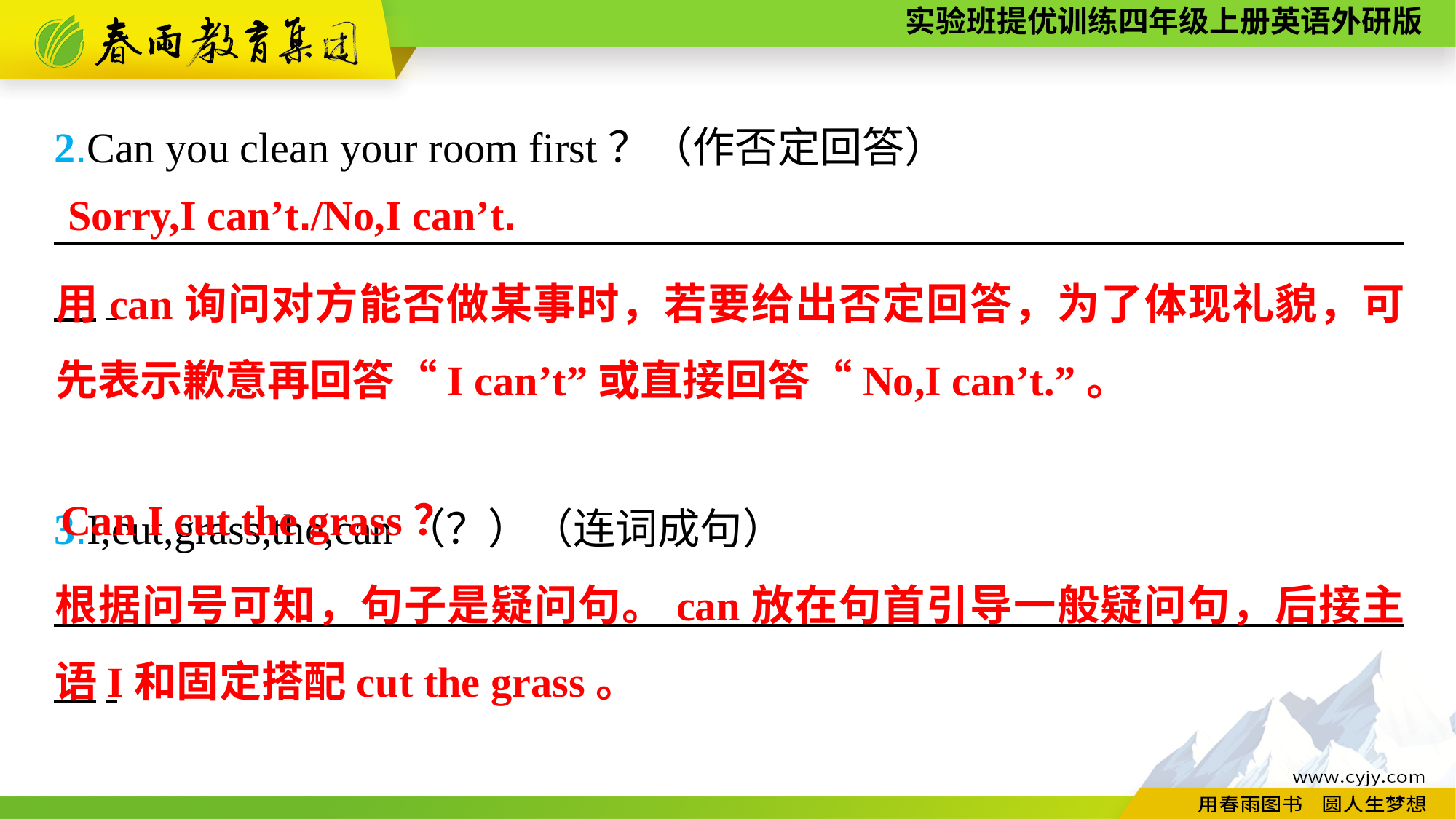

2.Can you clean your room first？（作否定回答）
　　　　　　  　　　　　　　　　　　　　　　　　　　　　　　　　.

3.I,cut,grass,the,can（？）（连词成句）
　　　　　　  　　　　　　　　　　　　　　　　　　　　　　　　　.
Sorry,I can’t./No,I can’t.
用can询问对方能否做某事时，若要给出否定回答，为了体现礼貌，可先表示歉意再回答“I can’t”或直接回答“No,I can’t.”。
Can I cut the grass？
根据问号可知，句子是疑问句。can放在句首引导一般疑问句，后接主语I和固定搭配cut the grass。